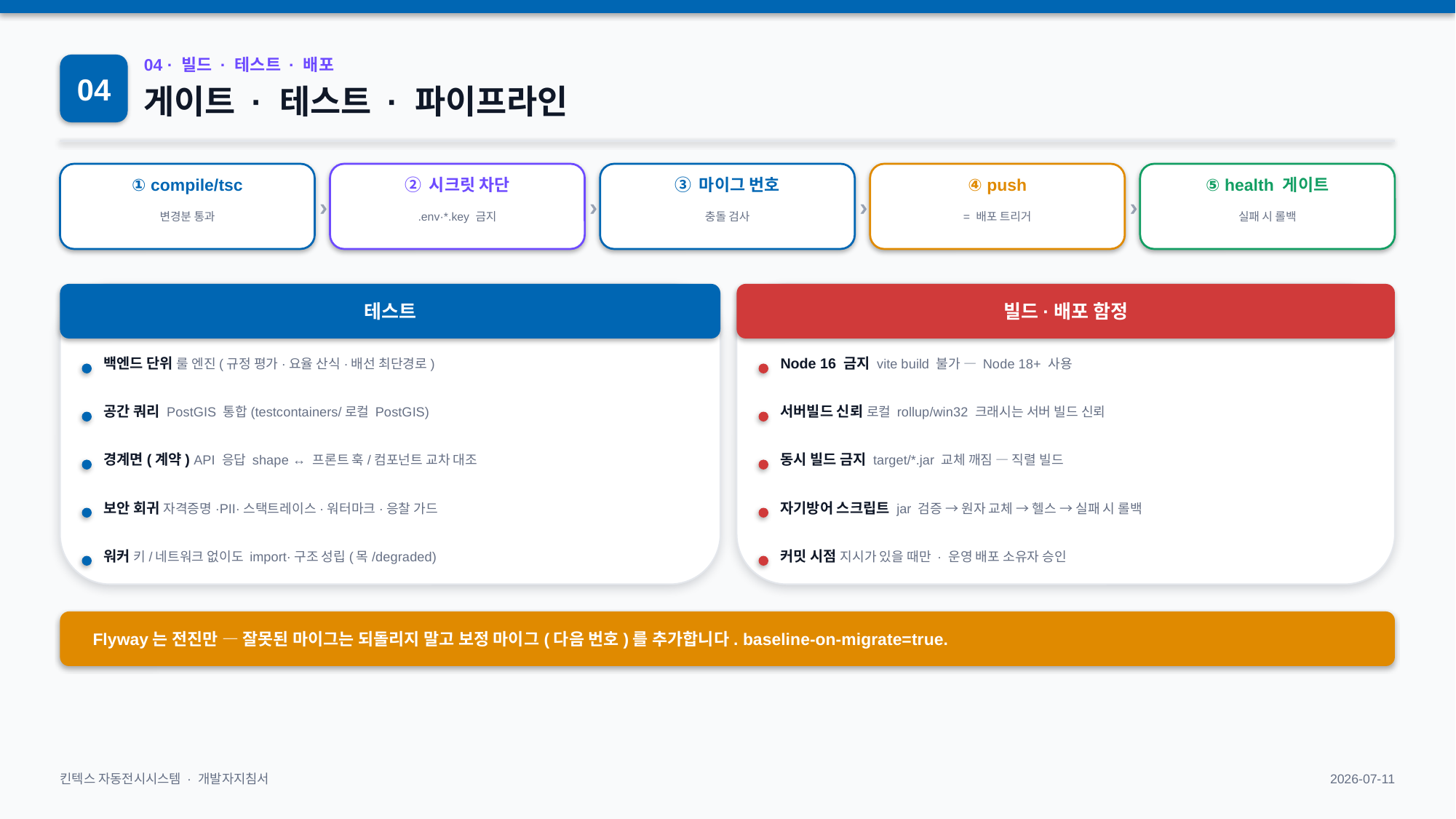

04
04 · 빌드 · 테스트 · 배포
게이트 · 테스트 · 파이프라인

›

›

›

›

① compile/tsc
② 시크릿 차단
③ 마이그 번호
④ push
⑤ health 게이트
변경분 통과
.env·*.key 금지
충돌 검사
= 배포 트리거
실패 시 롤백

테스트

빌드·배포 함정
백엔드 단위 룰 엔진(규정 평가·요율 산식·배선 최단경로)
Node 16 금지 vite build 불가 — Node 18+ 사용

공간 쿼리 PostGIS 통합(testcontainers/로컬 PostGIS)
서버빌드 신뢰 로컬 rollup/win32 크래시는 서버 빌드 신뢰

경계면(계약) API 응답 shape ↔ 프론트 훅/컴포넌트 교차 대조
동시 빌드 금지 target/*.jar 교체 깨짐 — 직렬 빌드

보안 회귀 자격증명·PII·스택트레이스·워터마크·응찰 가드
자기방어 스크립트 jar 검증 → 원자 교체 → 헬스 → 실패 시 롤백

워커 키/네트워크 없이도 import·구조 성립(목/degraded)
커밋 시점 지시가 있을 때만 · 운영 배포 소유자 승인

Flyway는 전진만 — 잘못된 마이그는 되돌리지 말고 보정 마이그(다음 번호)를 추가합니다. baseline-on-migrate=true.
킨텍스 자동전시시스템 · 개발자지침서
2026-07-11